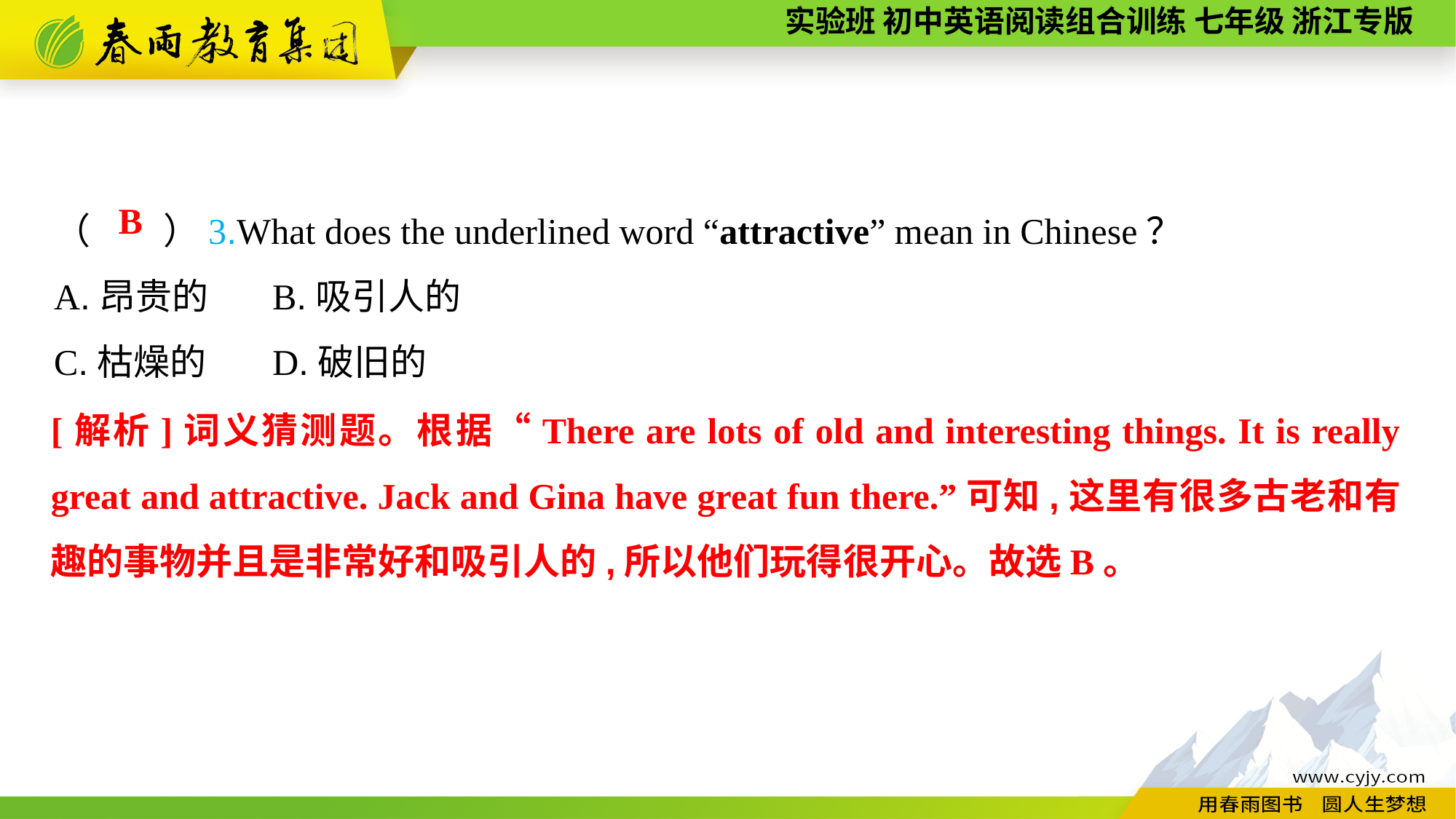

（　　）3.What does the underlined word “attractive” mean in Chinese？
A.昂贵的	B.吸引人的
C.枯燥的	D.破旧的
B
[解析]词义猜测题。根据“There are lots of old and interesting things. It is really great and attractive. Jack and Gina have great fun there.”可知,这里有很多古老和有趣的事物并且是非常好和吸引人的,所以他们玩得很开心。故选B。